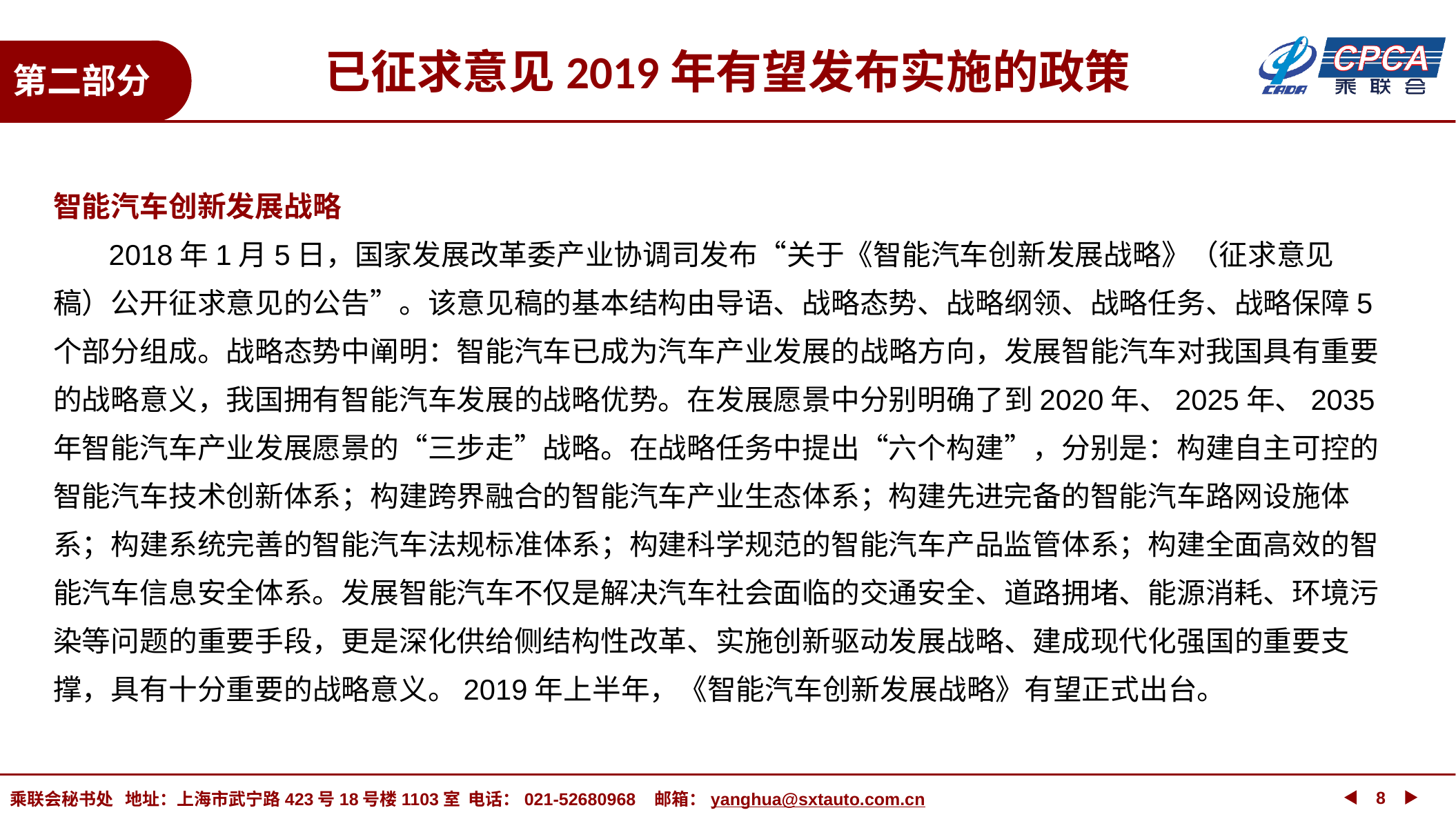

已征求意见2019年有望发布实施的政策

第二部分
智能汽车创新发展战略
       2018年1月5日，国家发展改革委产业协调司发布“关于《智能汽车创新发展战略》（征求意见稿）公开征求意见的公告”。该意见稿的基本结构由导语、战略态势、战略纲领、战略任务、战略保障5个部分组成。战略态势中阐明：智能汽车已成为汽车产业发展的战略方向，发展智能汽车对我国具有重要的战略意义，我国拥有智能汽车发展的战略优势。在发展愿景中分别明确了到2020年、2025年、2035年智能汽车产业发展愿景的“三步走”战略。在战略任务中提出“六个构建”，分别是：构建自主可控的智能汽车技术创新体系；构建跨界融合的智能汽车产业生态体系；构建先进完备的智能汽车路网设施体系；构建系统完善的智能汽车法规标准体系；构建科学规范的智能汽车产品监管体系；构建全面高效的智能汽车信息安全体系。发展智能汽车不仅是解决汽车社会面临的交通安全、道路拥堵、能源消耗、环境污染等问题的重要手段，更是深化供给侧结构性改革、实施创新驱动发展战略、建成现代化强国的重要支撑，具有十分重要的战略意义。2019年上半年，《智能汽车创新发展战略》有望正式出台。